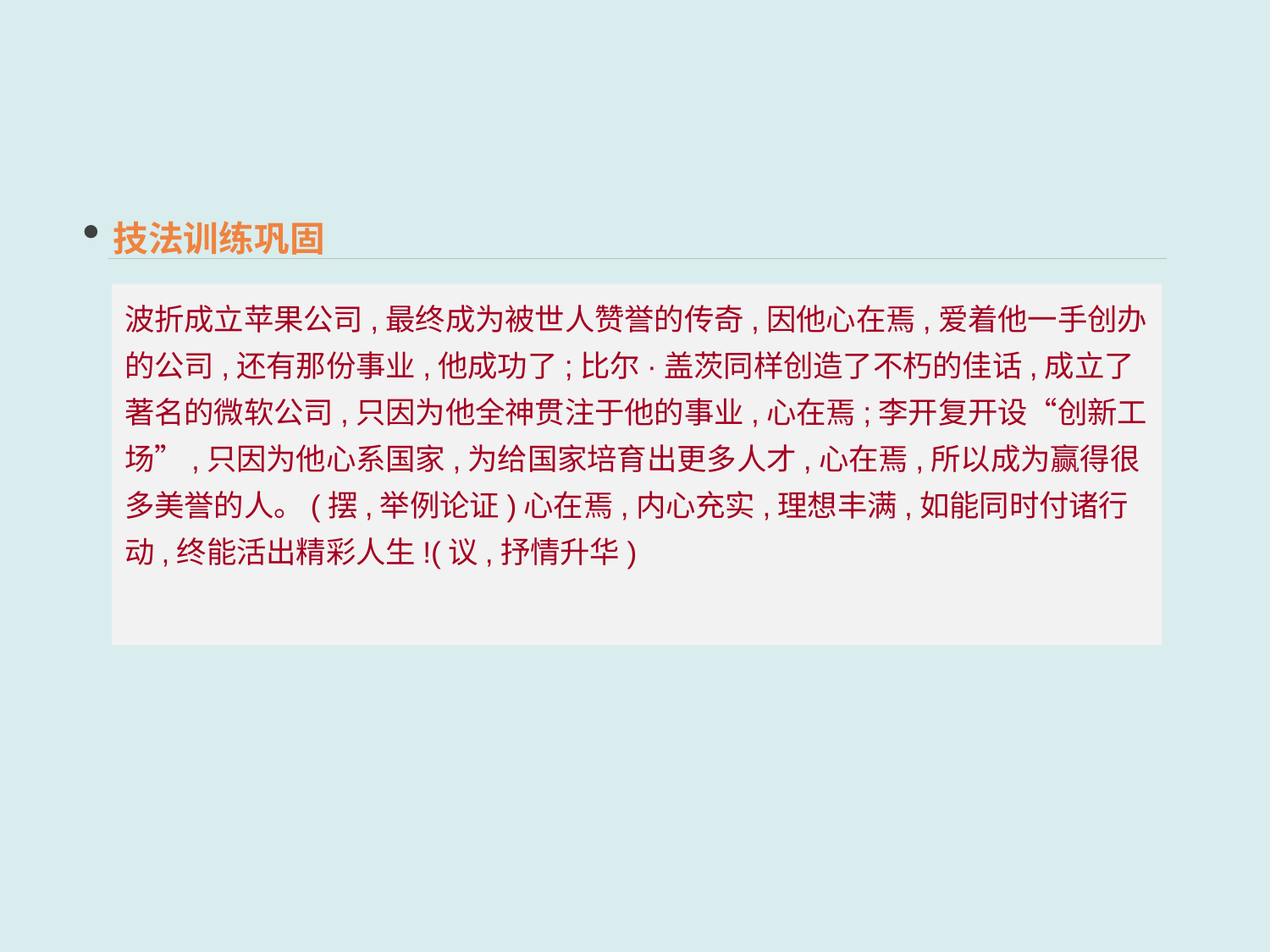

技法训练巩固

波折成立苹果公司,最终成为被世人赞誉的传奇,因他心在焉,爱着他一手创办的公司,还有那份事业,他成功了;比尔·盖茨同样创造了不朽的佳话,成立了著名的微软公司,只因为他全神贯注于他的事业,心在焉;李开复开设“创新工场”,只因为他心系国家,为给国家培育出更多人才,心在焉,所以成为赢得很多美誉的人。(摆,举例论证)心在焉,内心充实,理想丰满,如能同时付诸行动,终能活出精彩人生!(议,抒情升华)